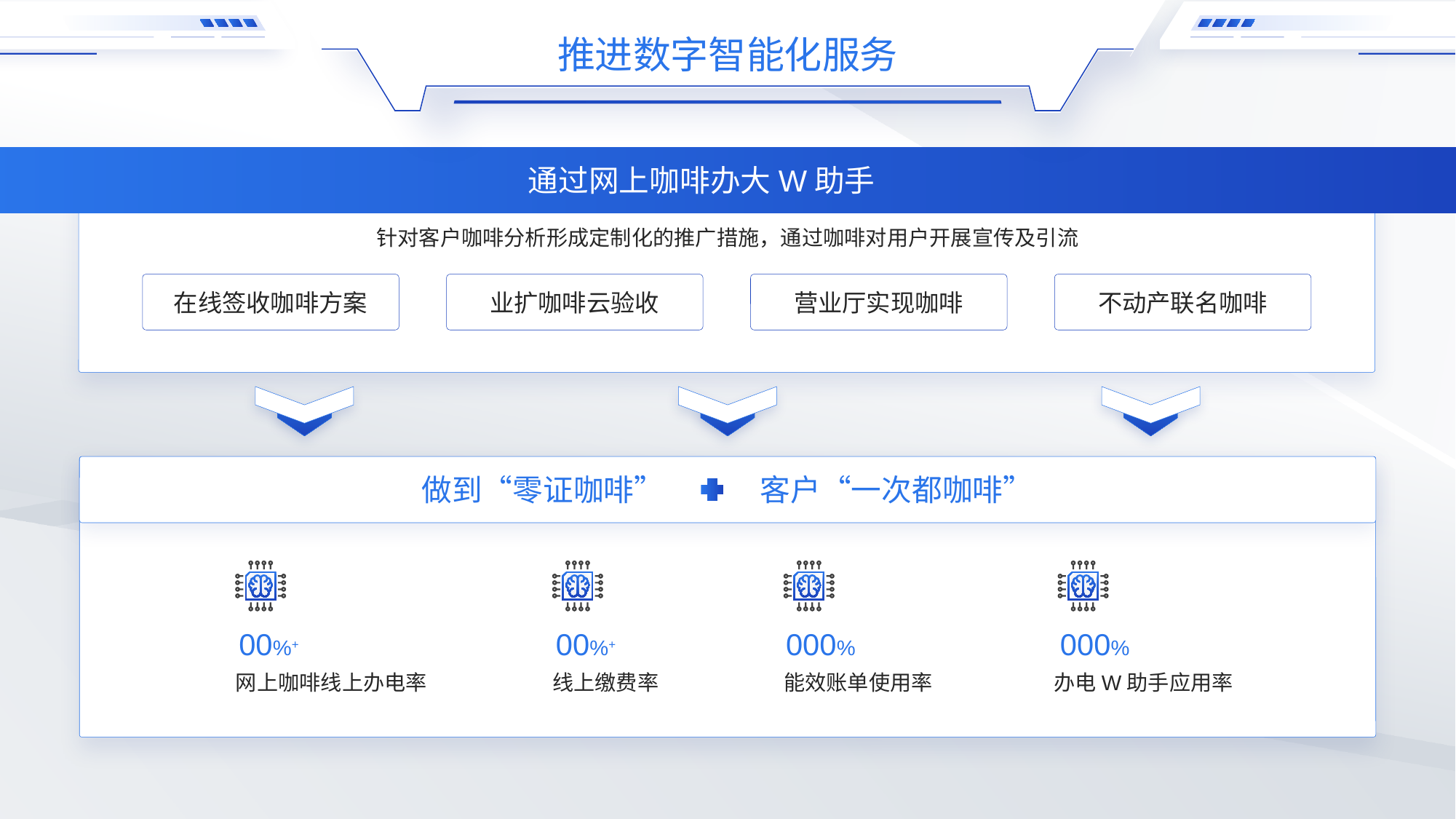

推进数字智能化服务

通过网上咖啡办大W助手

针对客户咖啡分析形成定制化的推广措施，通过咖啡对用户开展宣传及引流

在线签收咖啡方案

业扩咖啡云验收

营业厅实现咖啡

不动产联名咖啡

做到“零证咖啡”
客户“一次都咖啡”

00%+
00%+
000%
000%
网上咖啡线上办电率
线上缴费率
能效账单使用率
办电W助手应用率